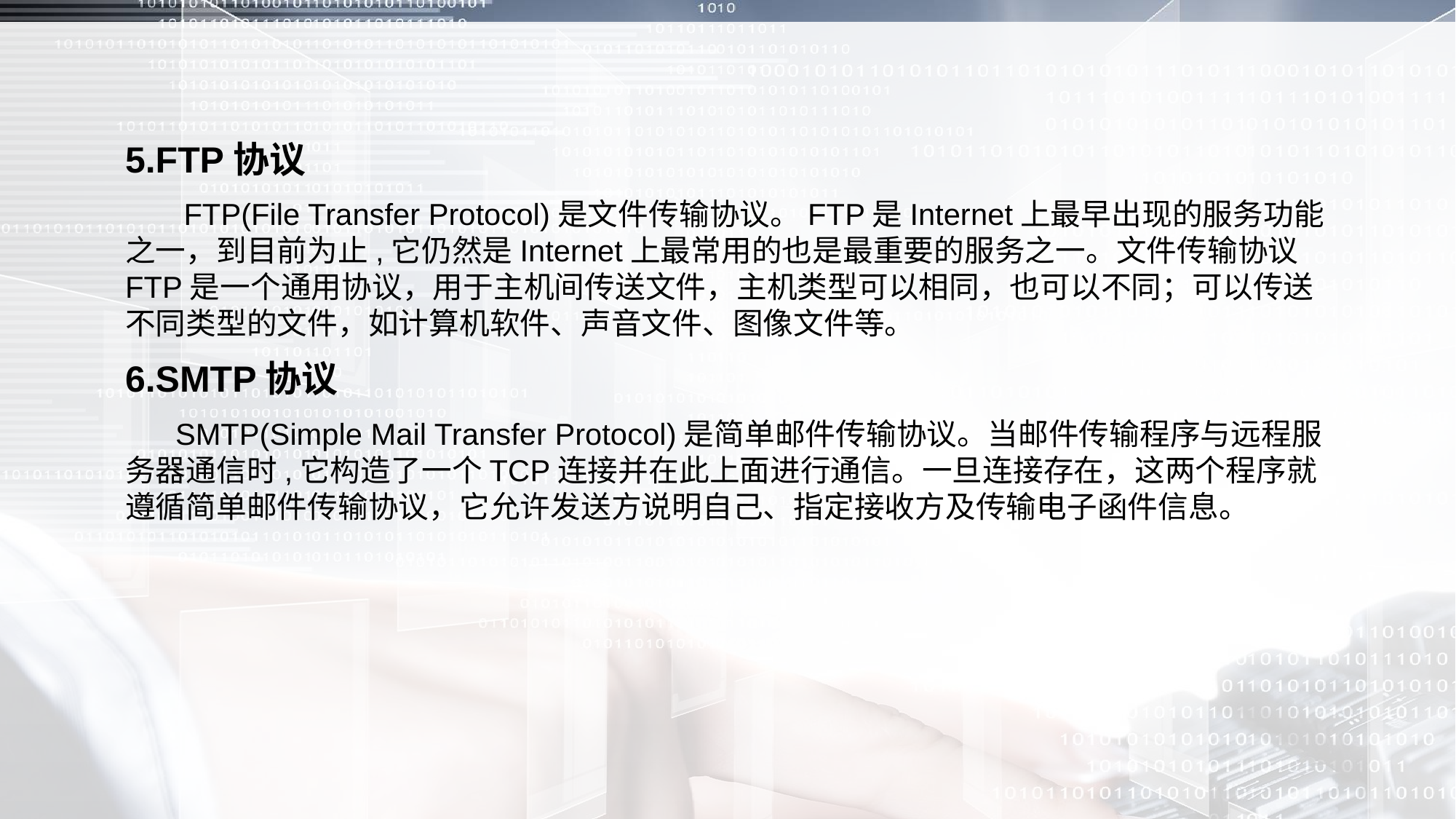

5.FTP协议
       FTP(File Transfer Protocol)是文件传输协议。FTP是Internet上最早出现的服务功能之一，到目前为止,它仍然是Internet上最常用的也是最重要的服务之一。文件传输协议FTP是一个通用协议，用于主机间传送文件，主机类型可以相同，也可以不同；可以传送不同类型的文件，如计算机软件、声音文件、图像文件等。
6.SMTP协议
      SMTP(Simple Mail Transfer Protocol)是简单邮件传输协议。当邮件传输程序与远程服务器通信时,它构造了一个TCP连接并在此上面进行通信。一旦连接存在，这两个程序就遵循简单邮件传输协议，它允许发送方说明自己、指定接收方及传输电子函件信息。